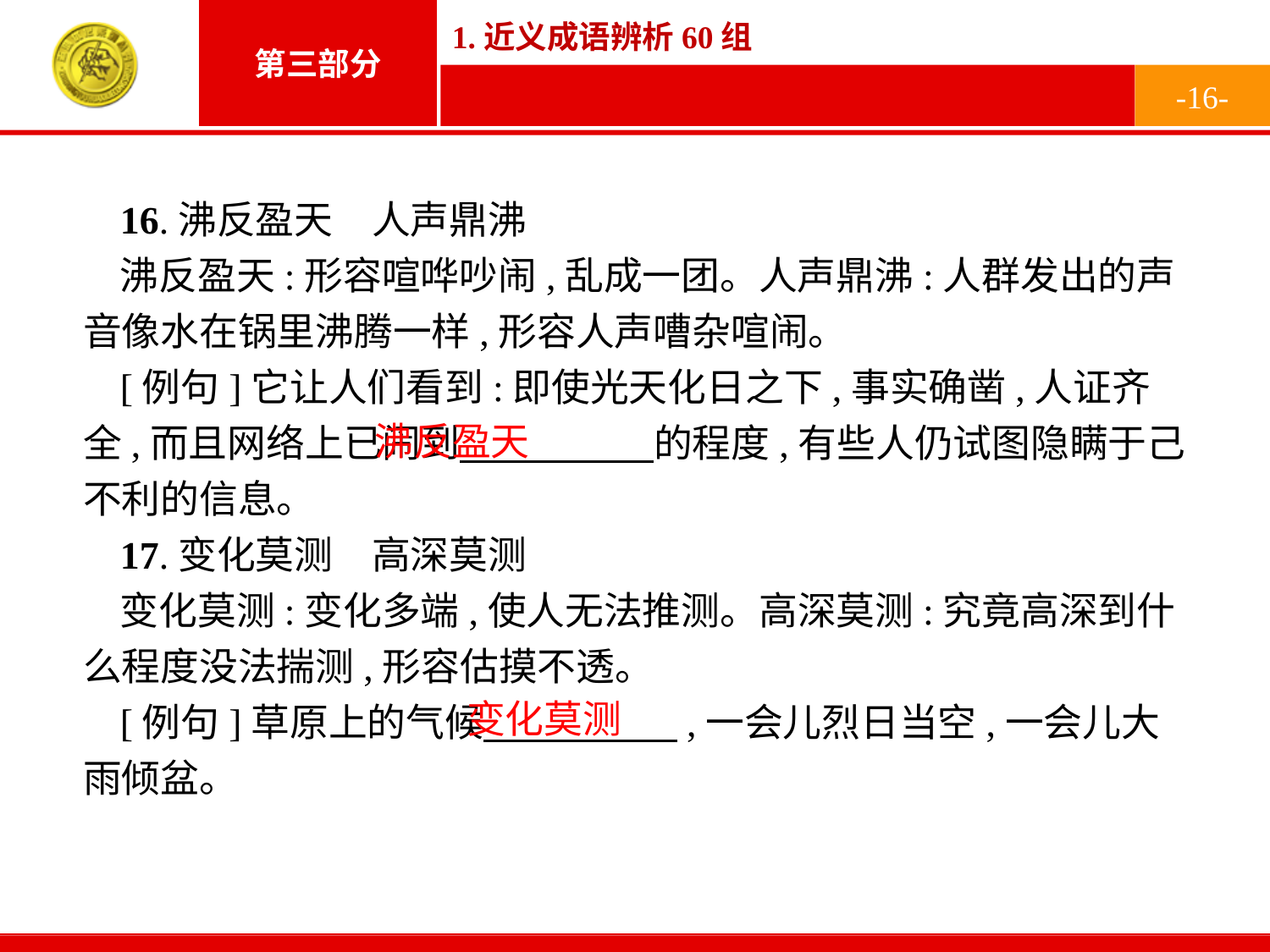

-16-
16.沸反盈天　人声鼎沸
沸反盈天:形容喧哗吵闹,乱成一团。人声鼎沸:人群发出的声音像水在锅里沸腾一样,形容人声嘈杂喧闹。
[例句]它让人们看到:即使光天化日之下,事实确凿,人证齐全,而且网络上已闹到　　　　　的程度,有些人仍试图隐瞒于己不利的信息。
17.变化莫测　高深莫测
变化莫测:变化多端,使人无法推测。高深莫测:究竟高深到什么程度没法揣测,形容估摸不透。
[例句]草原上的气候　　　　　,一会儿烈日当空,一会儿大雨倾盆。
沸反盈天
变化莫测